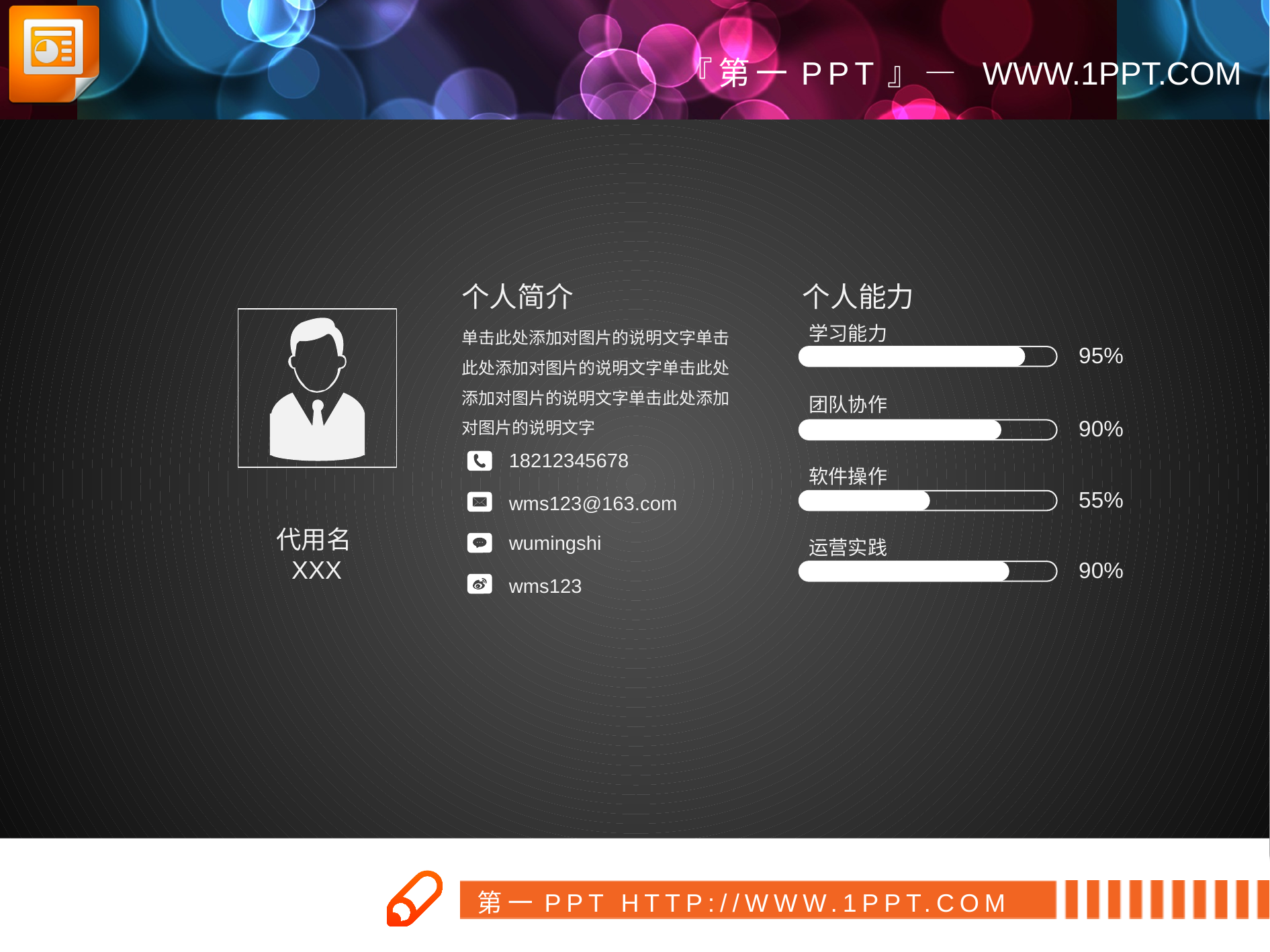

个人简介
单击此处添加对图片的说明文字单击此处添加对图片的说明文字单击此处添加对图片的说明文字单击此处添加对图片的说明文字

个人能力

学习能力
95%

团队协作
90%

18212345678

wms123@163.com

wumingshi

wms123

软件操作
55%

代用名XXX
运营实践
90%